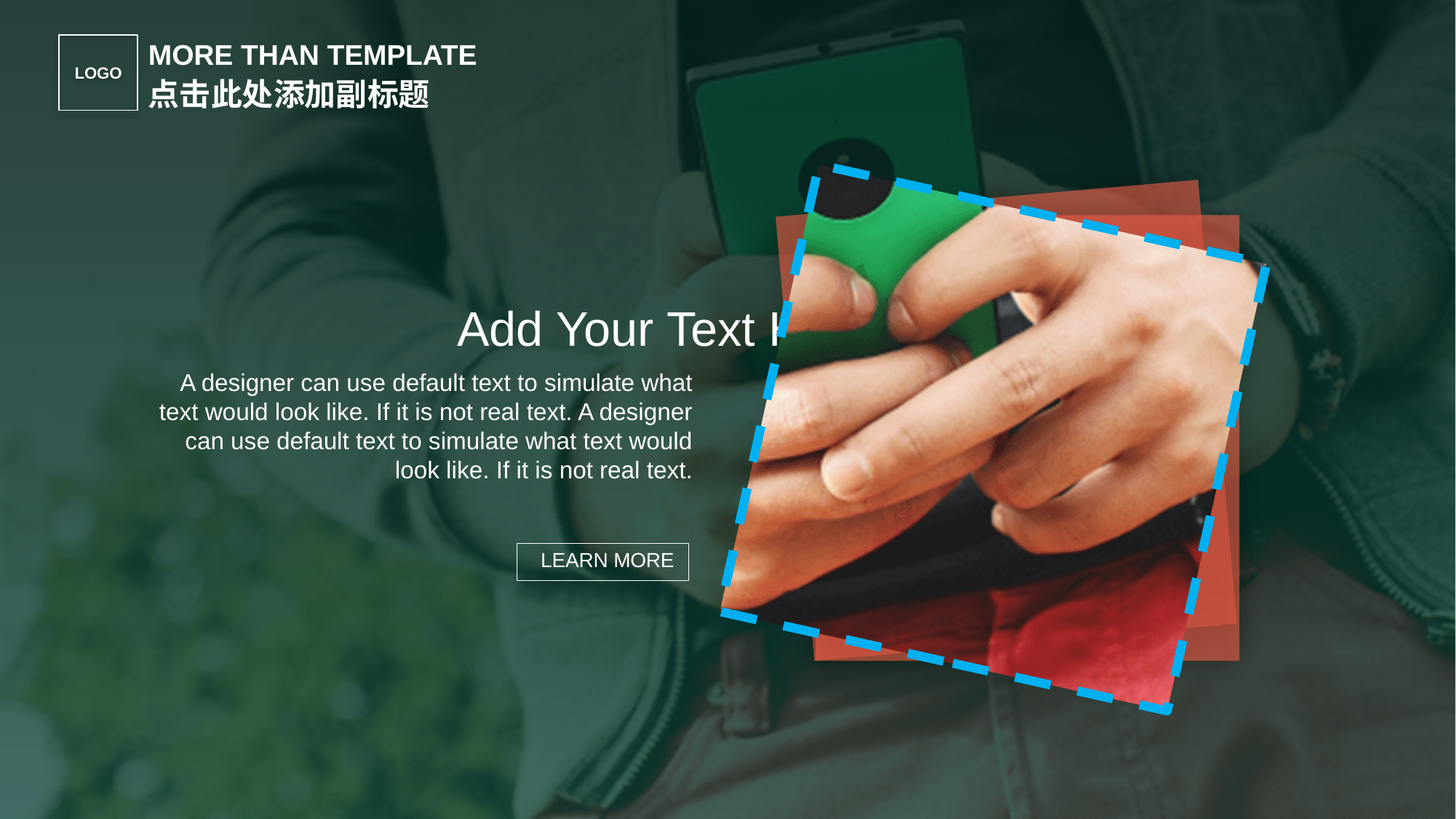

MORE THAN TEMPLATE
点击此处添加副标题
LOGO

Add Your Text Here
A designer can use default text to simulate what text would look like. If it is not real text. A designer can use default text to simulate what text would look like. If it is not real text.
LEARN MORE